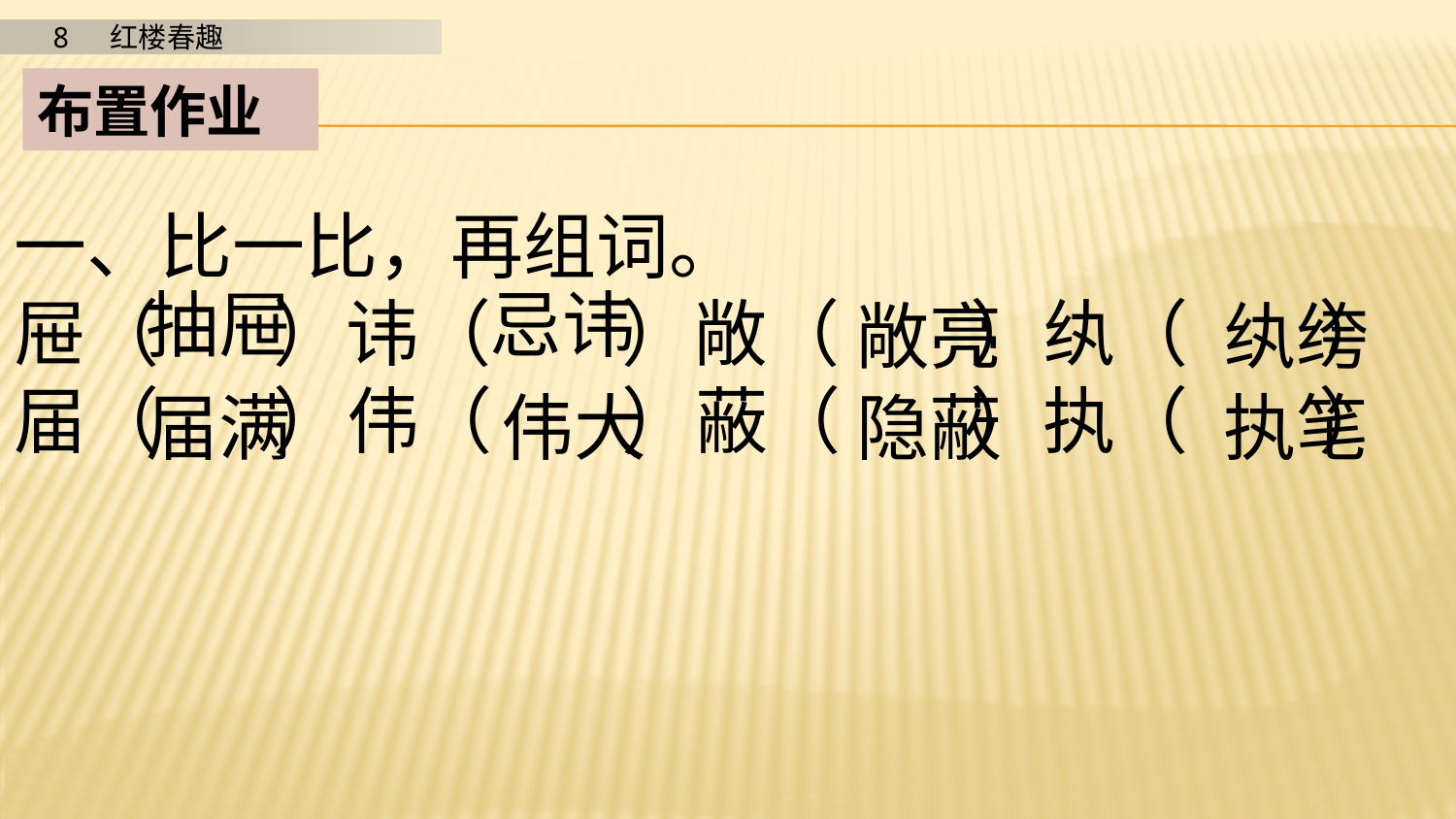

布置作业
一、比一比，再组词。
屉（       ）讳（        ）敞（        ）纨（        ）
届（       ）伟（        ）蔽（        ）执（        ）
抽屉
忌讳
敞亮
纨绔
届满
伟大
隐蔽
执笔